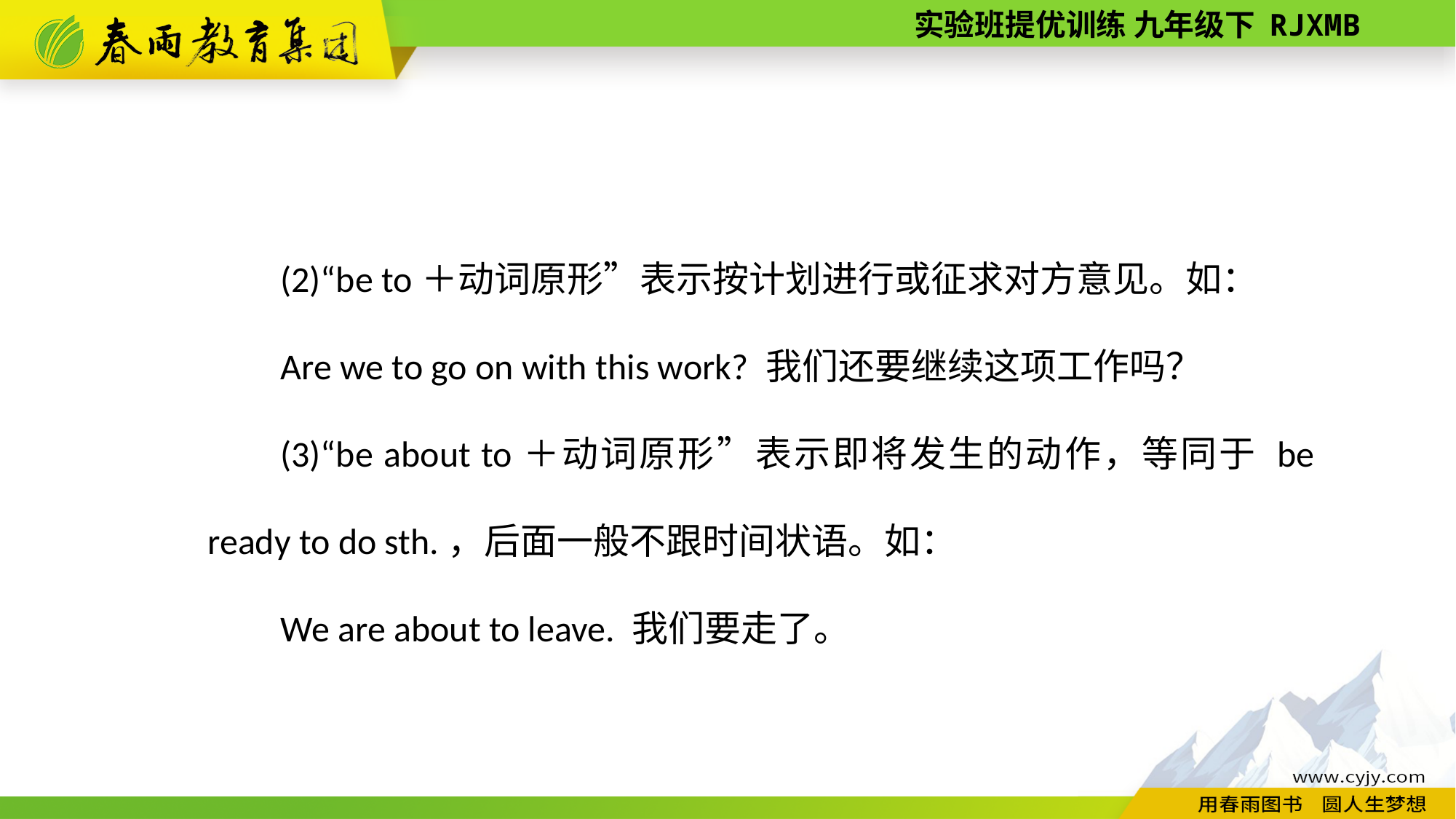

(2)“be to＋动词原形”表示按计划进行或征求对方意见。如：
Are we to go on with this work? 我们还要继续这项工作吗？
(3)“be about to＋动词原形”表示即将发生的动作，等同于 be ready to do sth.，后面一般不跟时间状语。如：
We are about to leave. 我们要走了。